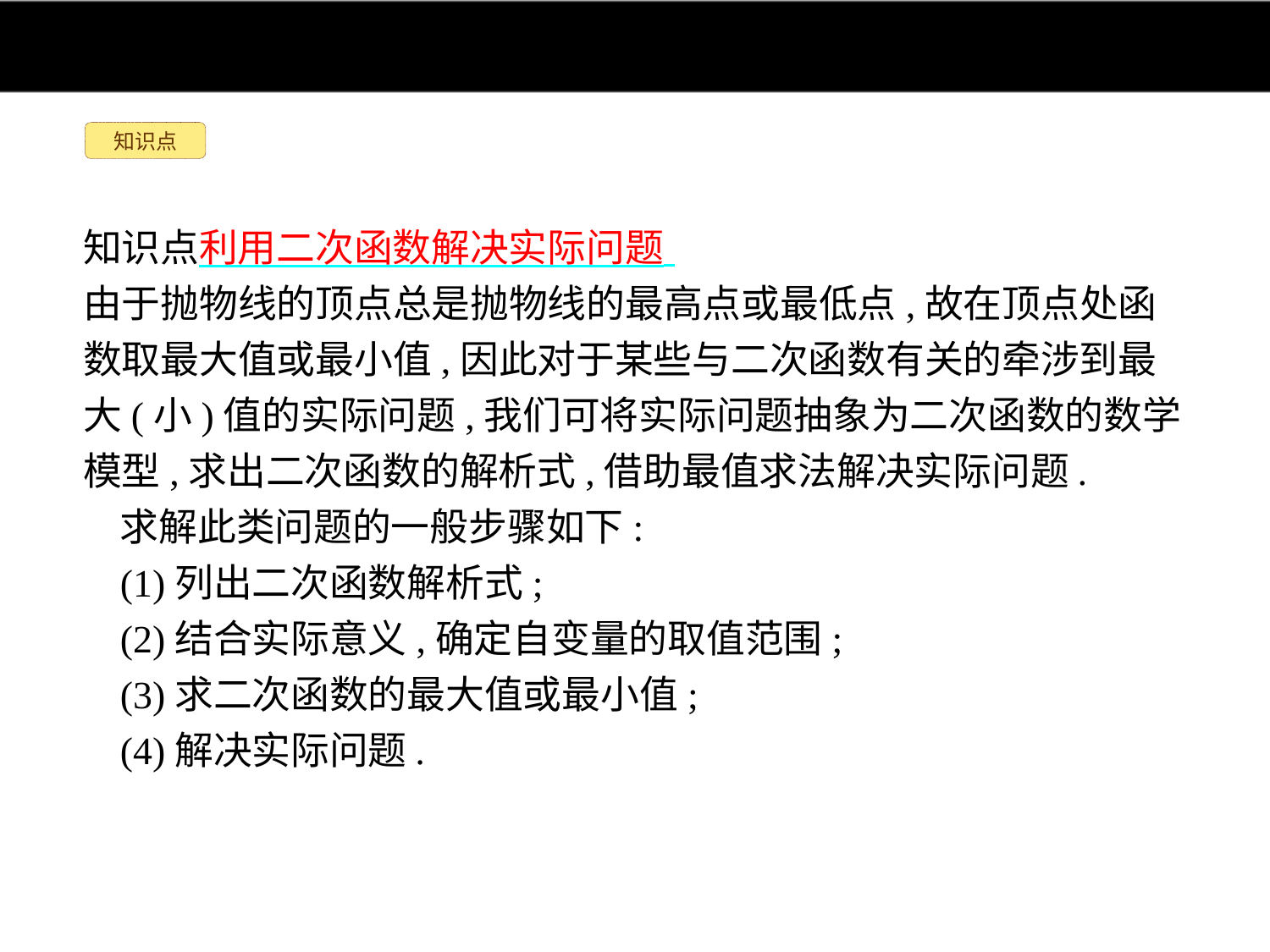

知识点
知识点利用二次函数解决实际问题
由于抛物线的顶点总是抛物线的最高点或最低点,故在顶点处函数取最大值或最小值,因此对于某些与二次函数有关的牵涉到最大(小)值的实际问题,我们可将实际问题抽象为二次函数的数学模型,求出二次函数的解析式,借助最值求法解决实际问题.
求解此类问题的一般步骤如下:
(1)列出二次函数解析式;
(2)结合实际意义,确定自变量的取值范围;
(3)求二次函数的最大值或最小值;
(4)解决实际问题.